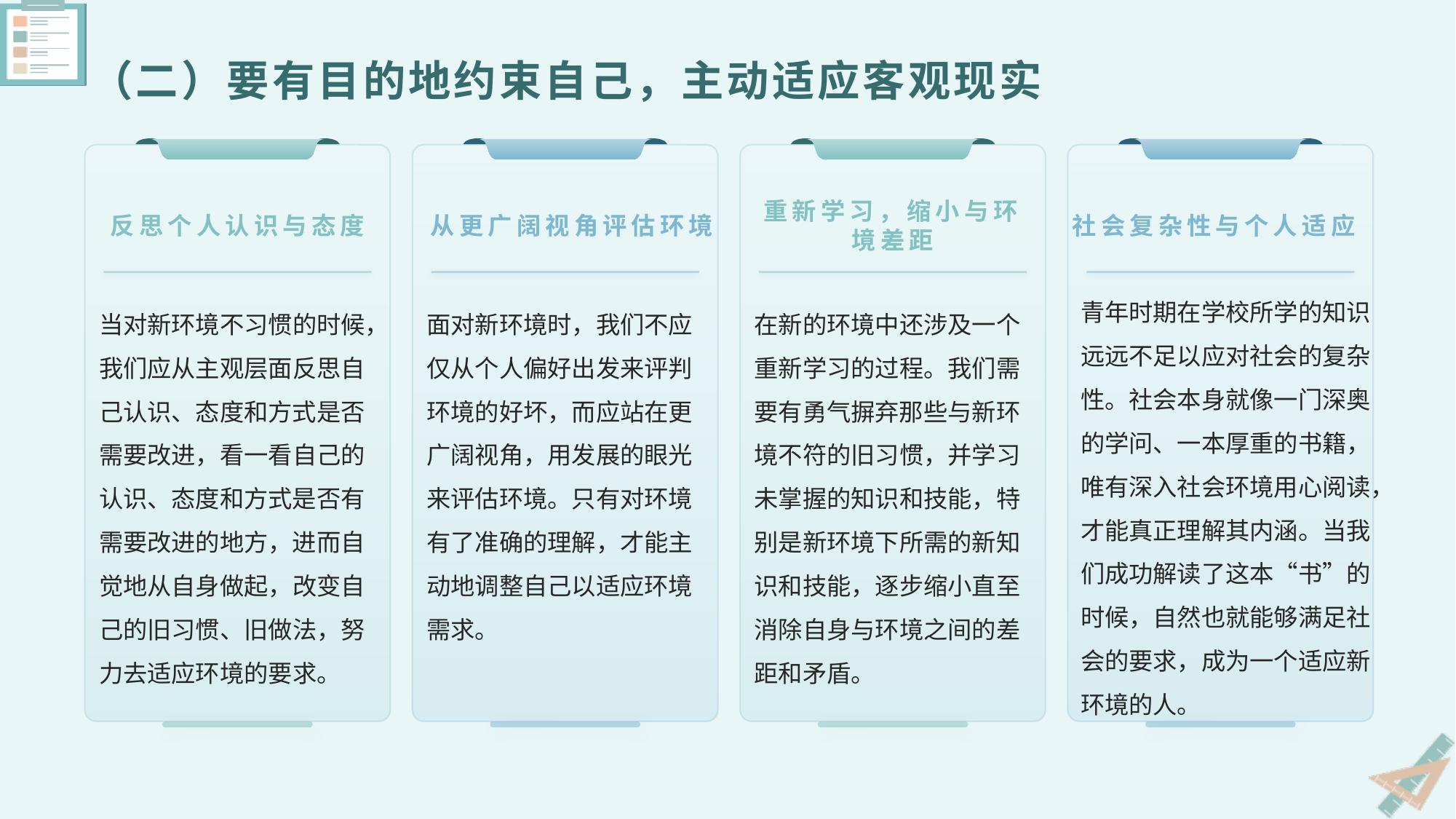

# （二）要有目的地约束自己，主动适应客观现实

反思个人认识与态度
重新学习，缩小与环境差距
从更广阔视角评估环境
社会复杂性与个人适应
青年时期在学校所学的知识远远不足以应对社会的复杂性。社会本身就像一门深奥的学问、一本厚重的书籍，唯有深入社会环境用心阅读，才能真正理解其内涵。当我们成功解读了这本“书”的时候，自然也就能够满足社会的要求，成为一个适应新环境的人。
当对新环境不习惯的时候，我们应从主观层面反思自己认识、态度和方式是否需要改进，看一看自己的认识、态度和方式是否有需要改进的地方，进而自觉地从自身做起，改变自己的旧习惯、旧做法，努力去适应环境的要求。
面对新环境时，我们不应仅从个人偏好出发来评判环境的好坏，而应站在更广阔视角，用发展的眼光来评估环境。只有对环境有了准确的理解，才能主动地调整自己以适应环境需求。
在新的环境中还涉及一个重新学习的过程。我们需要有勇气摒弃那些与新环境不符的旧习惯，并学习未掌握的知识和技能，特别是新环境下所需的新知识和技能，逐步缩小直至消除自身与环境之间的差距和矛盾。